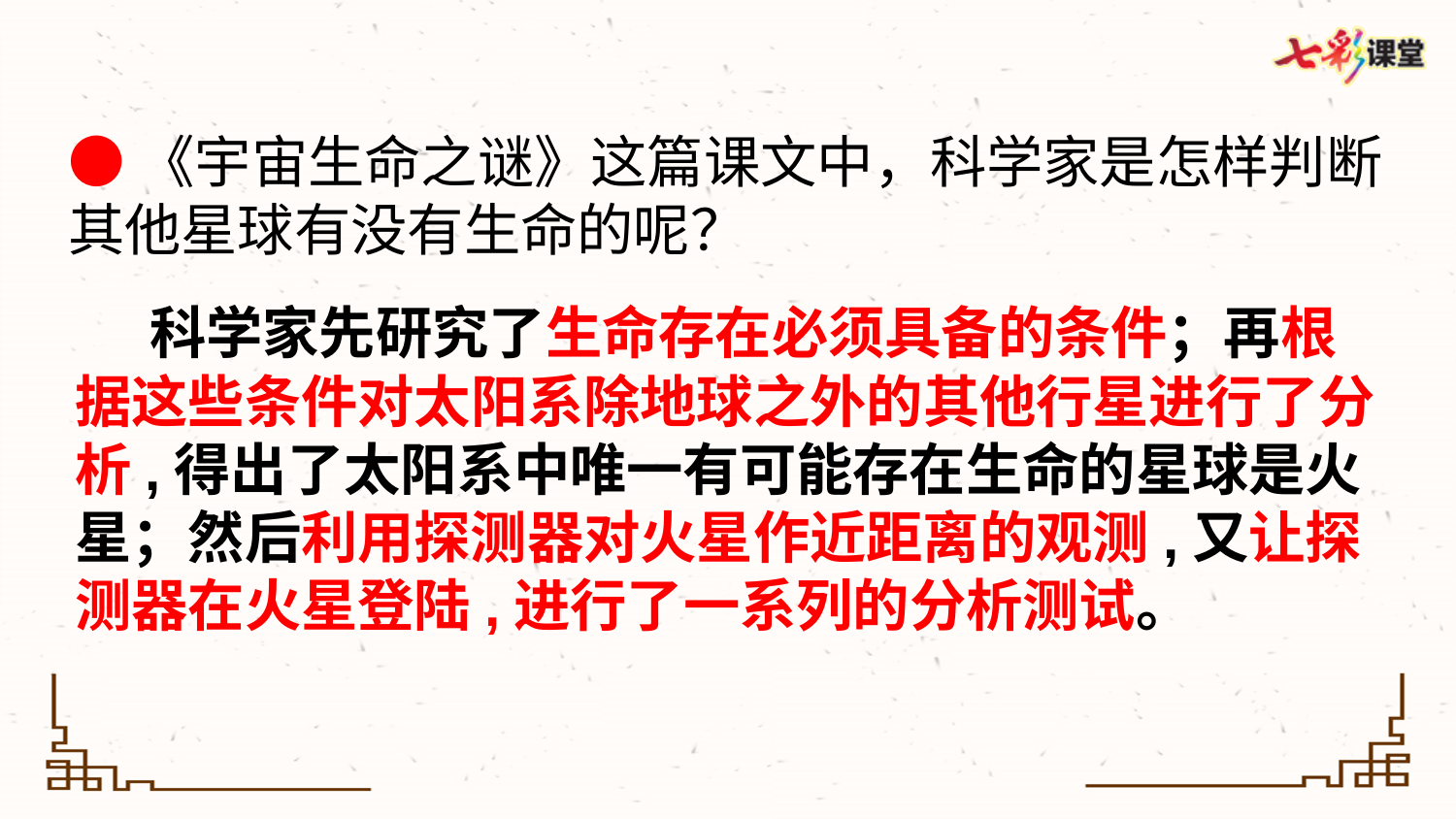

●《宇宙生命之谜》这篇课文中，科学家是怎样判断
其他星球有没有生命的呢？
    科学家先研究了生命存在必须具备的条件；再根据这些条件对太阳系除地球之外的其他行星进行了分析,得出了太阳系中唯一有可能存在生命的星球是火星；然后利用探测器对火星作近距离的观测,又让探测器在火星登陆,进行了一系列的分析测试。